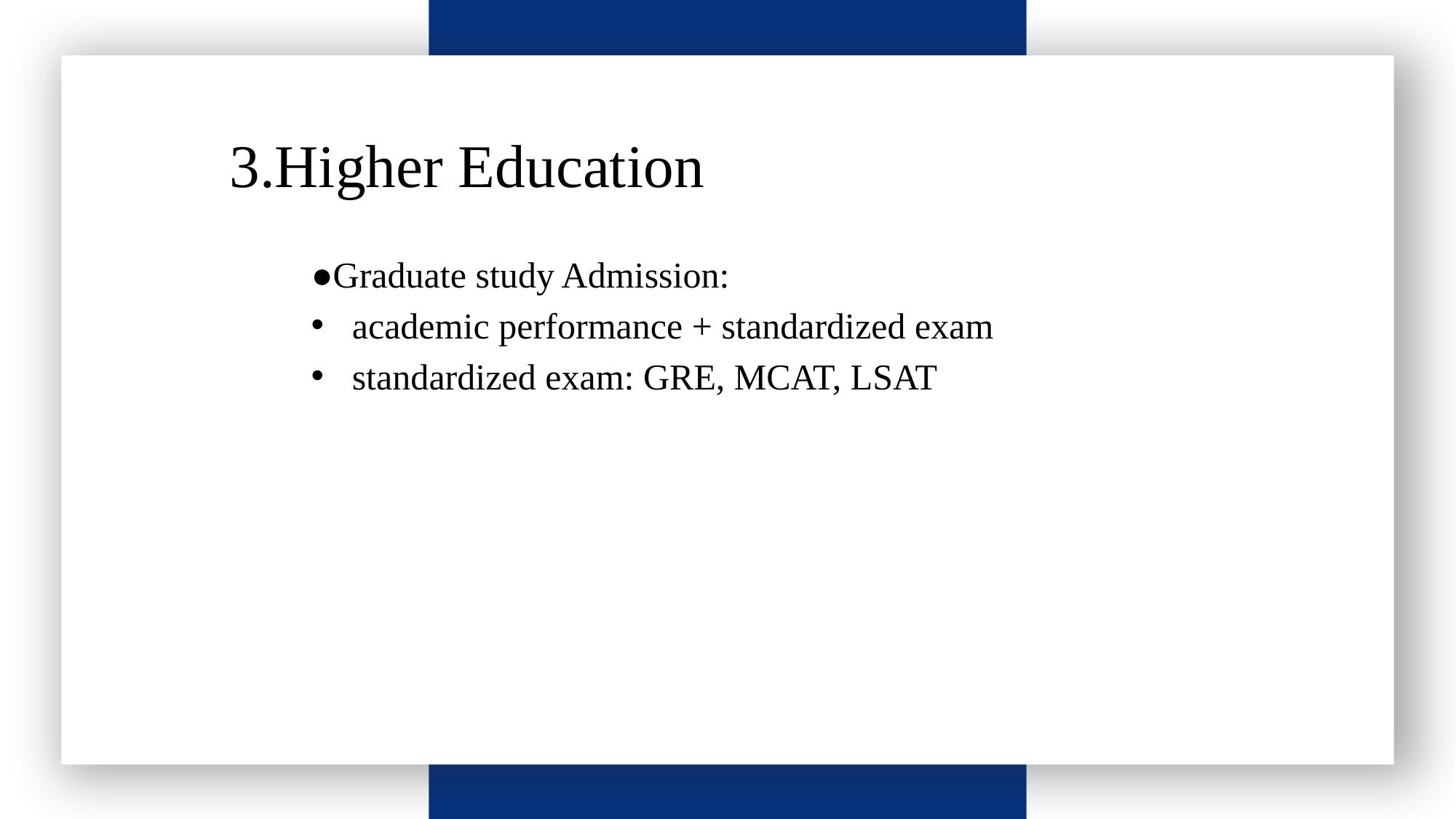

请输入标题
3.Higher Education
●Graduate study Admission:
academic performance + standardized exam
standardized exam: GRE, MCAT, LSAT